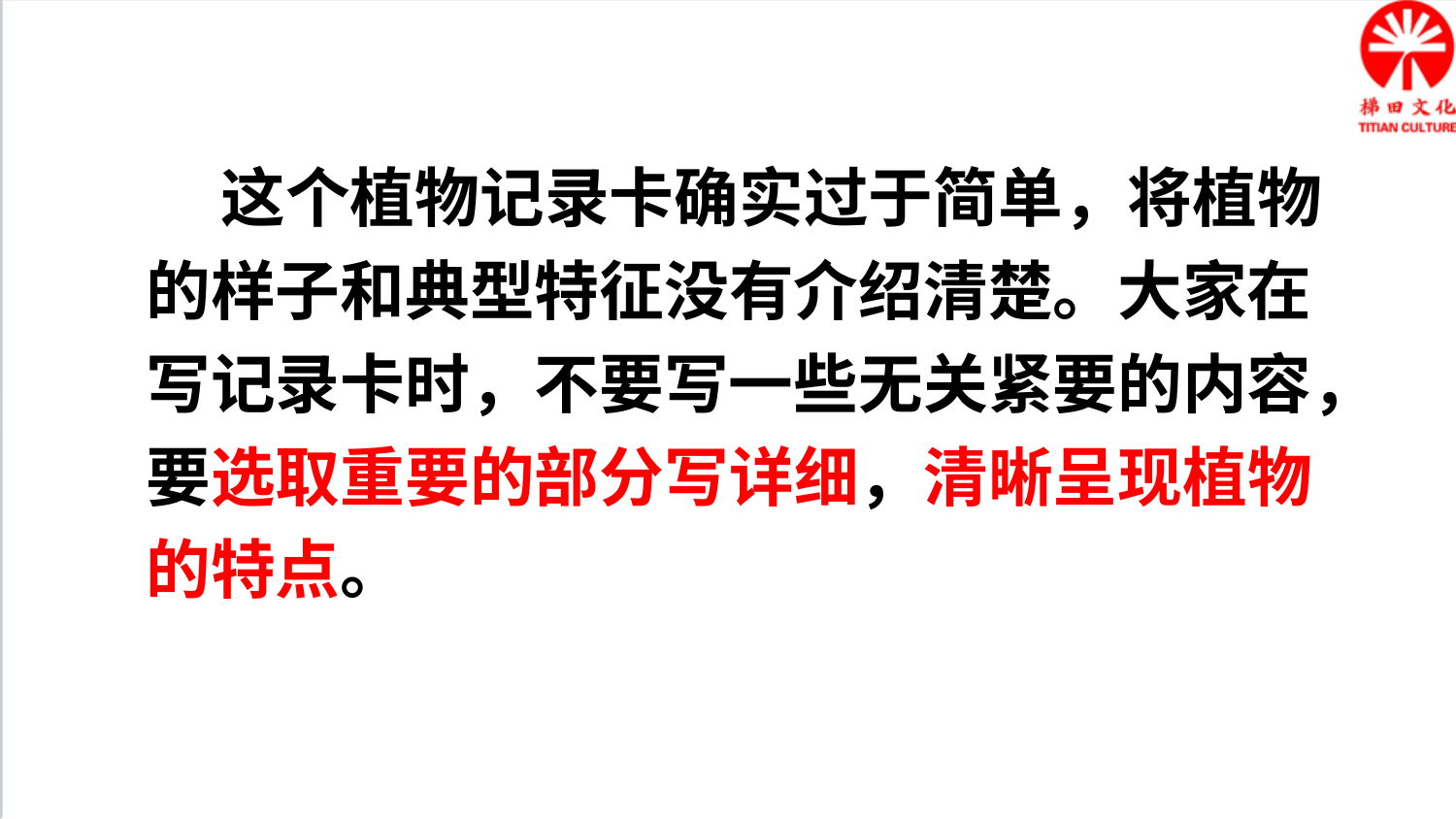

这个植物记录卡确实过于简单，将植物的样子和典型特征没有介绍清楚。大家在写记录卡时，不要写一些无关紧要的内容，要选取重要的部分写详细，清晰呈现植物的特点。